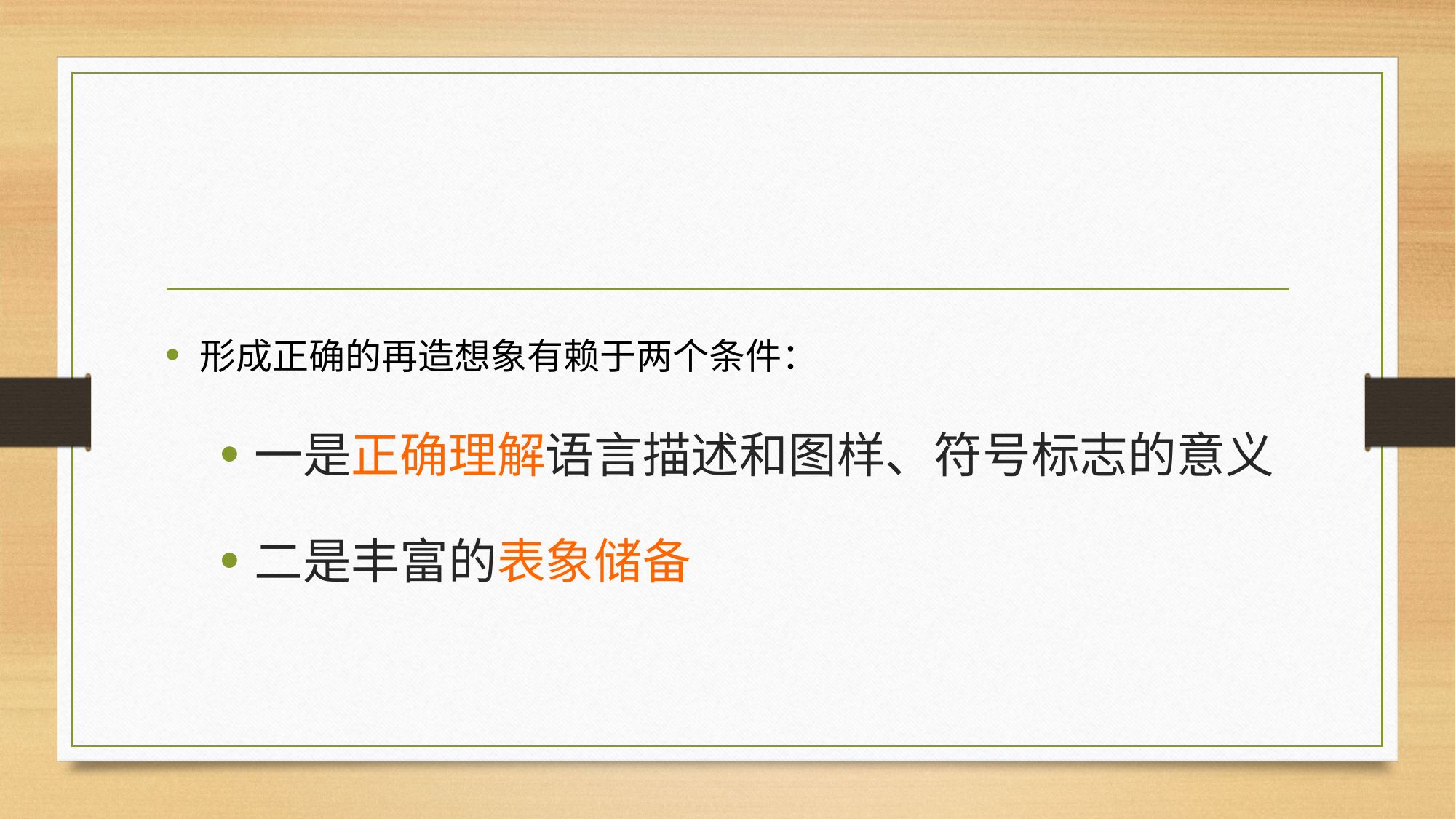

#
形成正确的再造想象有赖于两个条件：
一是正确理解语言描述和图样、符号标志的意义
二是丰富的表象储备